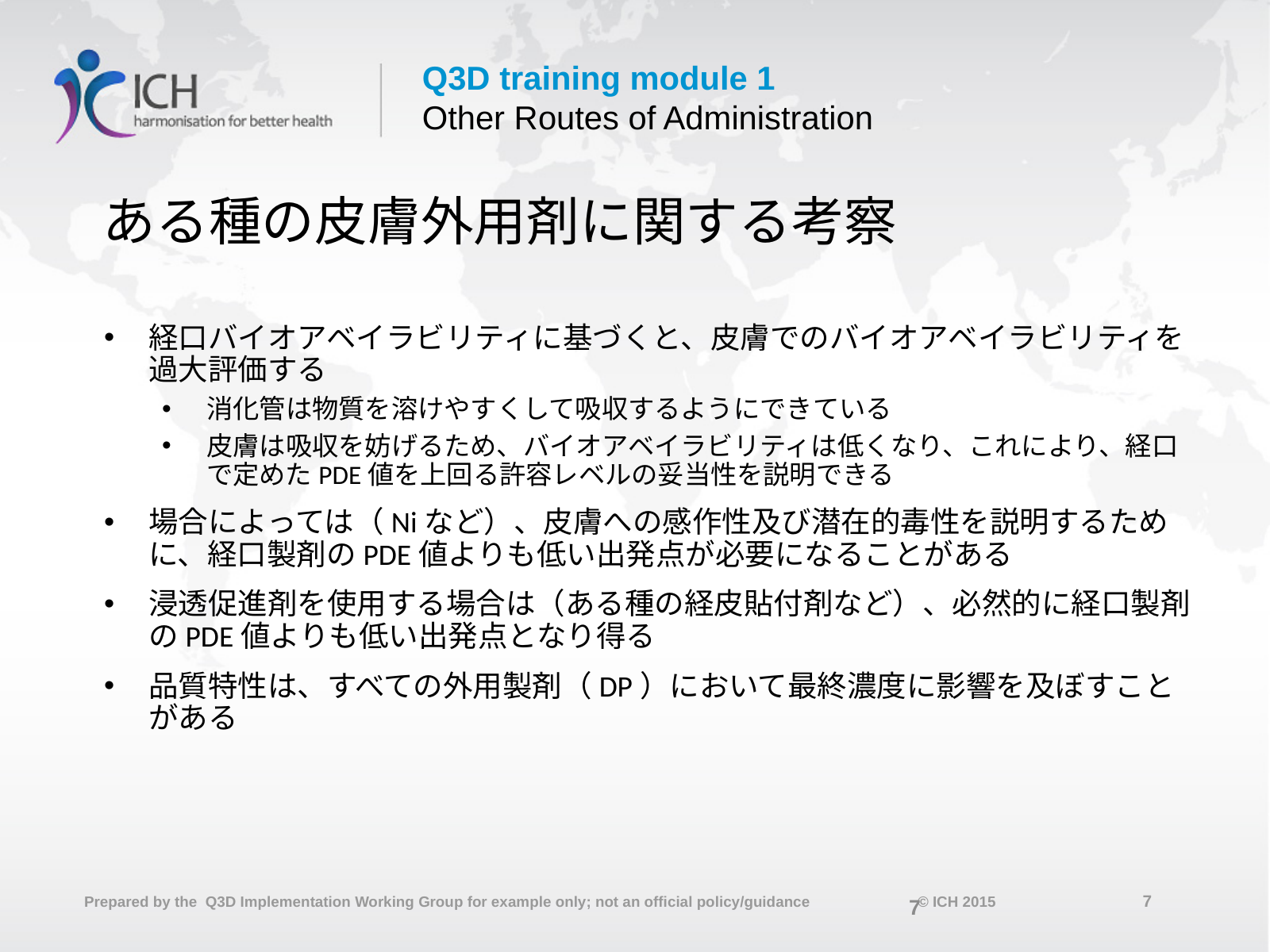

# ある種の皮膚外用剤に関する考察
経口バイオアベイラビリティに基づくと、皮膚でのバイオアベイラビリティを過大評価する
消化管は物質を溶けやすくして吸収するようにできている
皮膚は吸収を妨げるため、バイオアベイラビリティは低くなり、これにより、経口で定めたPDE値を上回る許容レベルの妥当性を説明できる
場合によっては（Niなど）、皮膚への感作性及び潜在的毒性を説明するために、経口製剤のPDE値よりも低い出発点が必要になることがある
浸透促進剤を使用する場合は（ある種の経皮貼付剤など）、必然的に経口製剤のPDE値よりも低い出発点となり得る
品質特性は、すべての外用製剤（DP）において最終濃度に影響を及ぼすことがある
7